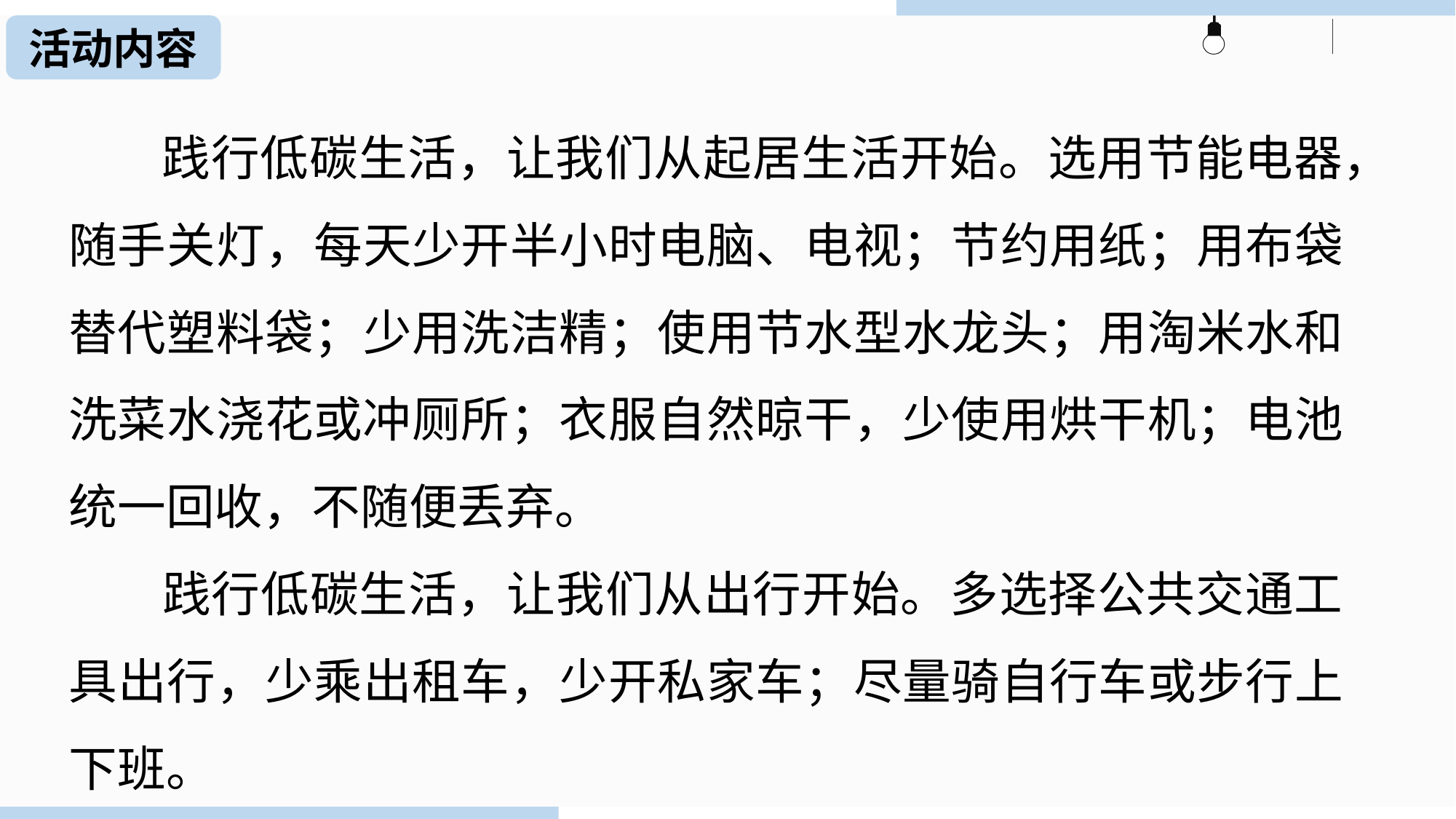

活动内容
       践行低碳生活，让我们从起居生活开始。选用节能电器，随手关灯，每天少开半小时电脑、电视；节约用纸；用布袋替代塑料袋；少用洗洁精；使用节水型水龙头；用淘米水和洗菜水浇花或冲厕所；衣服自然晾干，少使用烘干机；电池统一回收，不随便丢弃。
       践行低碳生活，让我们从出行开始。多选择公共交通工具出行，少乘出租车，少开私家车；尽量骑自行车或步行上下班。